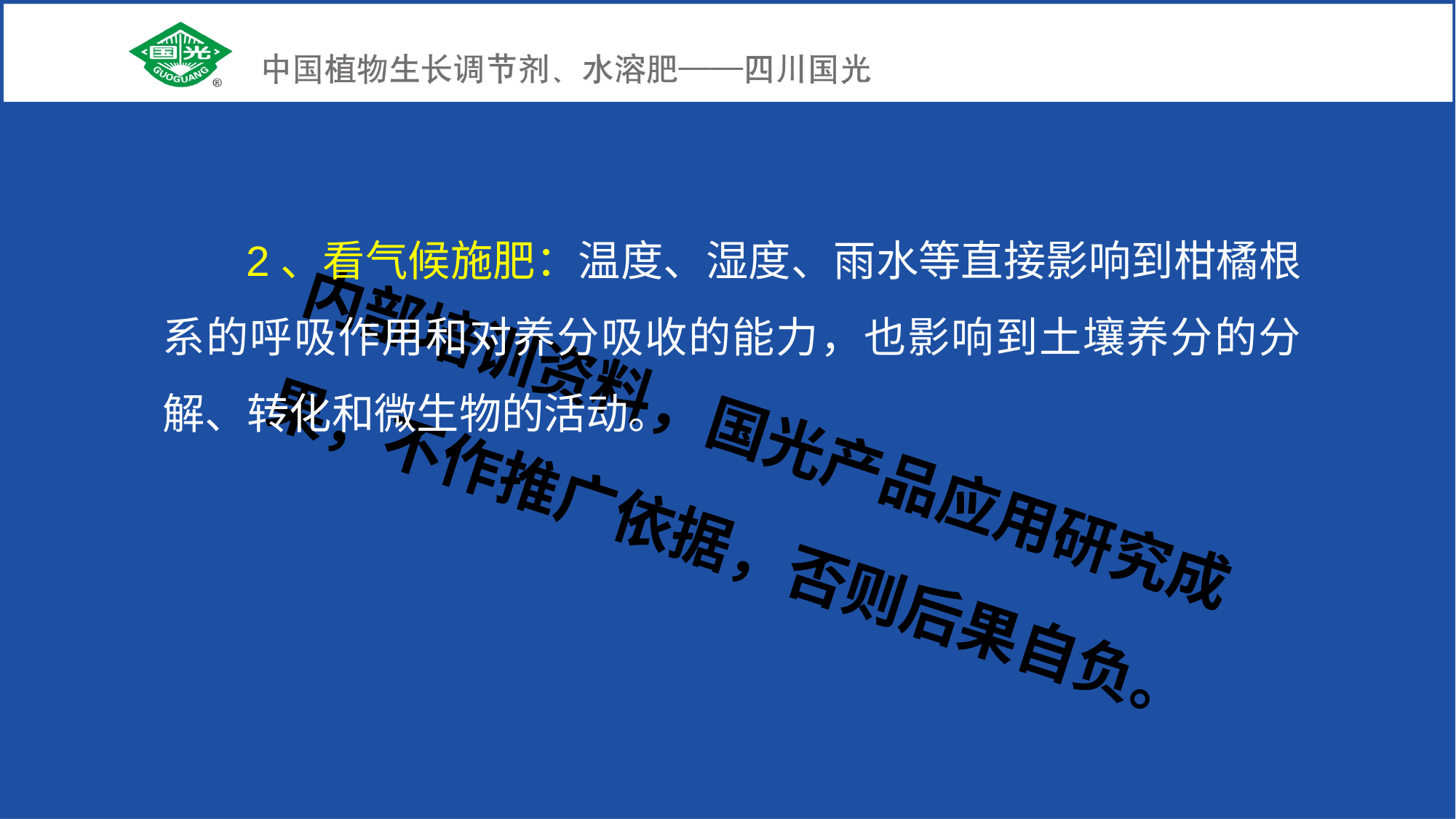

2、看气候施肥：温度、湿度、雨水等直接影响到柑橘根系的呼吸作用和对养分吸收的能力，也影响到土壤养分的分解、转化和微生物的活动。